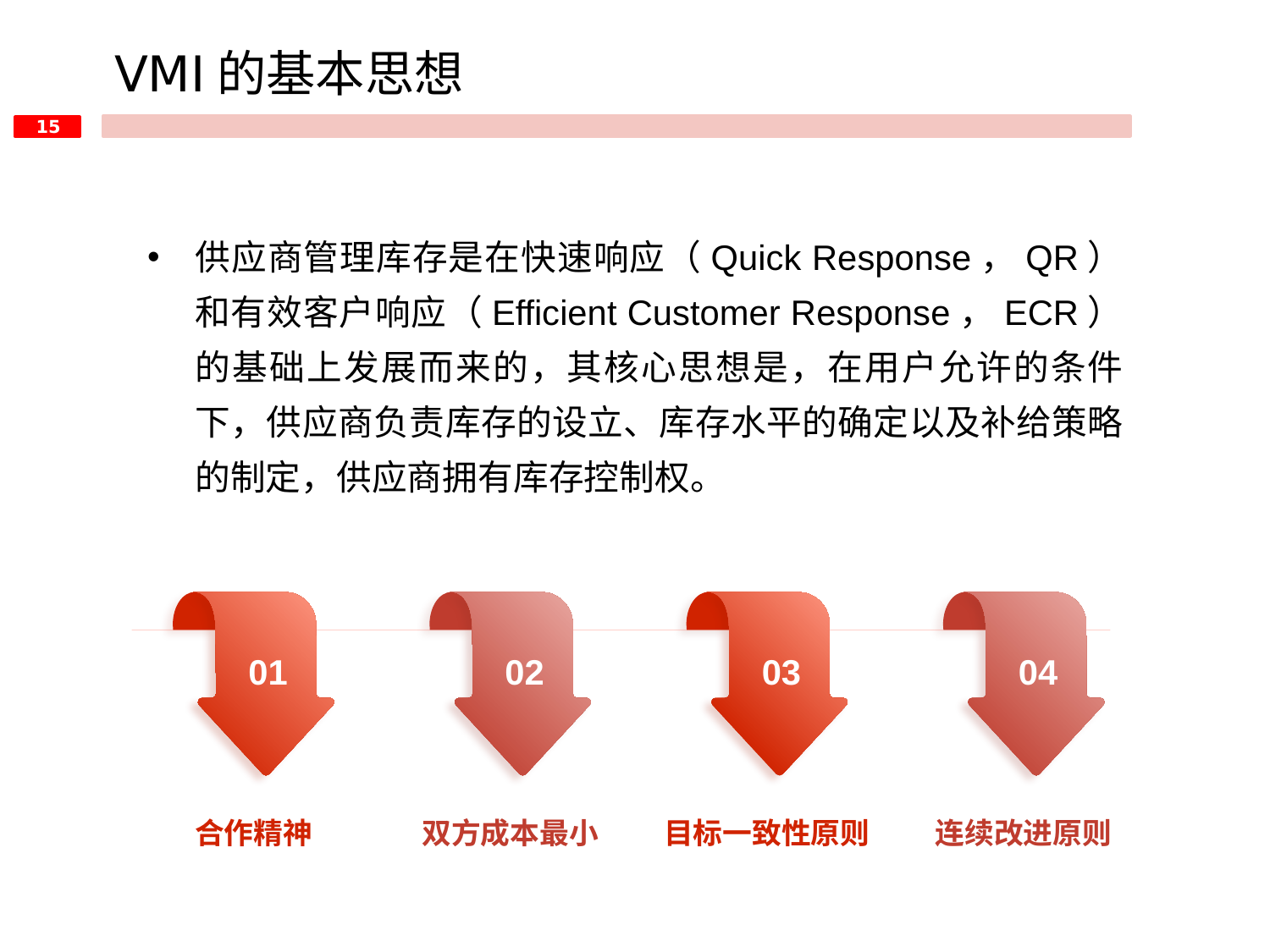

VMI的基本思想
15
供应商管理库存是在快速响应（Quick Response，QR）和有效客户响应（Efficient Customer Response，ECR）的基础上发展而来的，其核心思想是，在用户允许的条件下，供应商负责库存的设立、库存水平的确定以及补给策略的制定，供应商拥有库存控制权。
01
02
03
04

合作精神
双方成本最小
目标一致性原则
连续改进原则